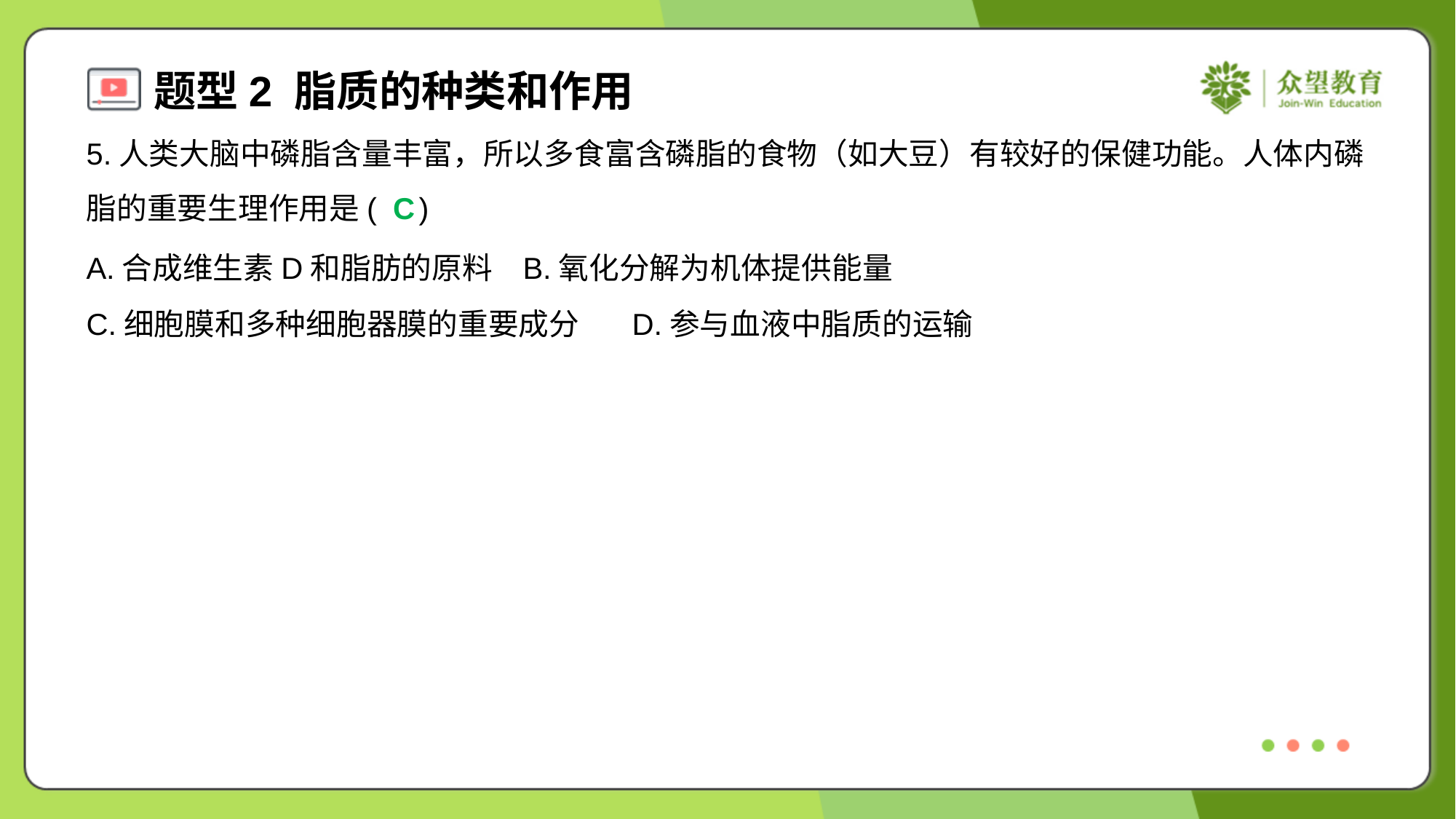

5.人类大脑中磷脂含量丰富，所以多食富含磷脂的食物（如大豆）有较好的保健功能。人体内磷
脂的重要生理作用是(     )
C
A.合成维生素D和脂肪的原料	B.氧化分解为机体提供能量
C.细胞膜和多种细胞器膜的重要成分	D.参与血液中脂质的运输